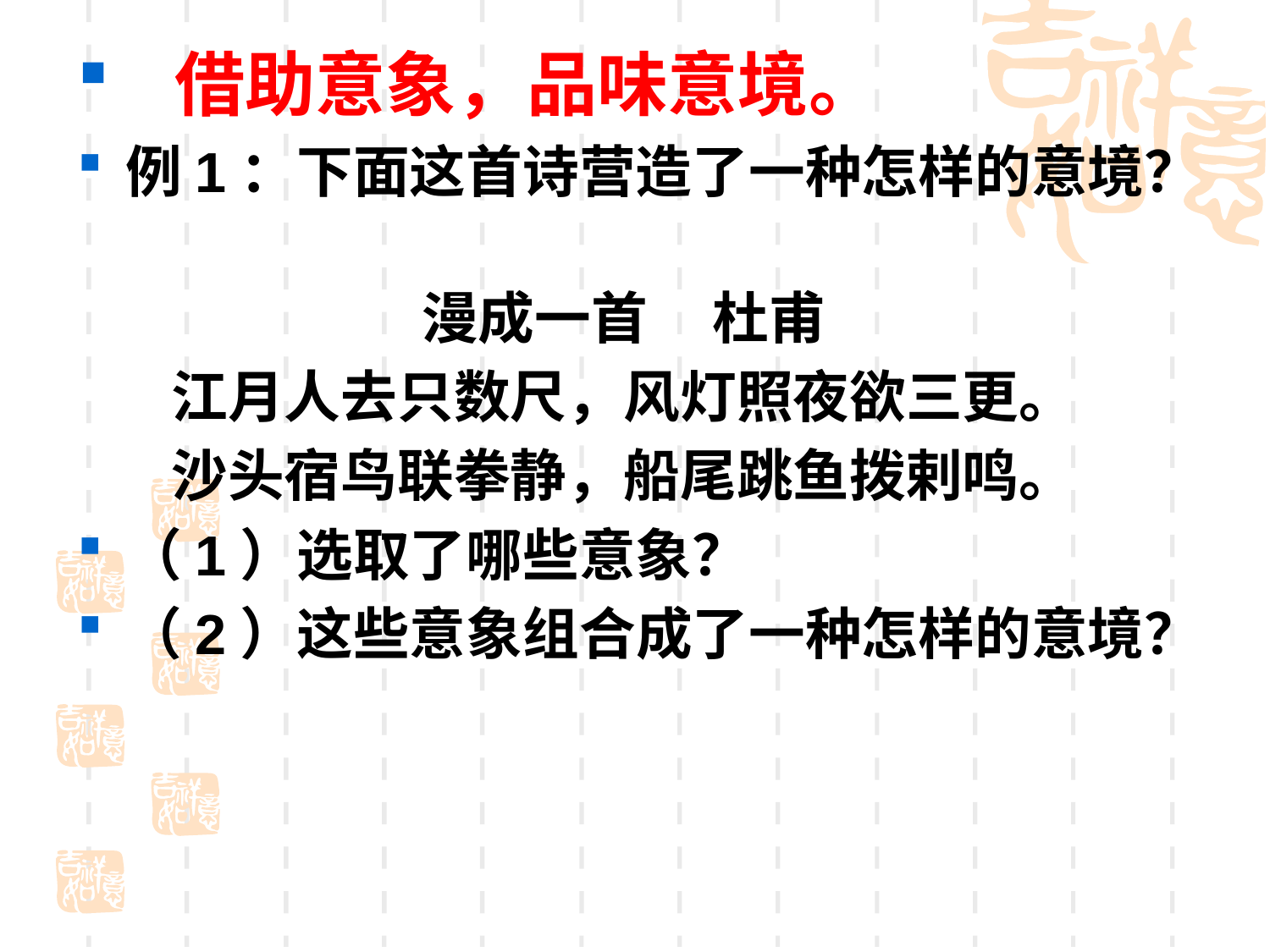

借助意象，品味意境。
例1：下面这首诗营造了一种怎样的意境？
漫成一首     杜甫
江月人去只数尺，风灯照夜欲三更。
沙头宿鸟联拳静，船尾跳鱼拨剌鸣。
（1）选取了哪些意象？
（2）这些意象组合成了一种怎样的意境？